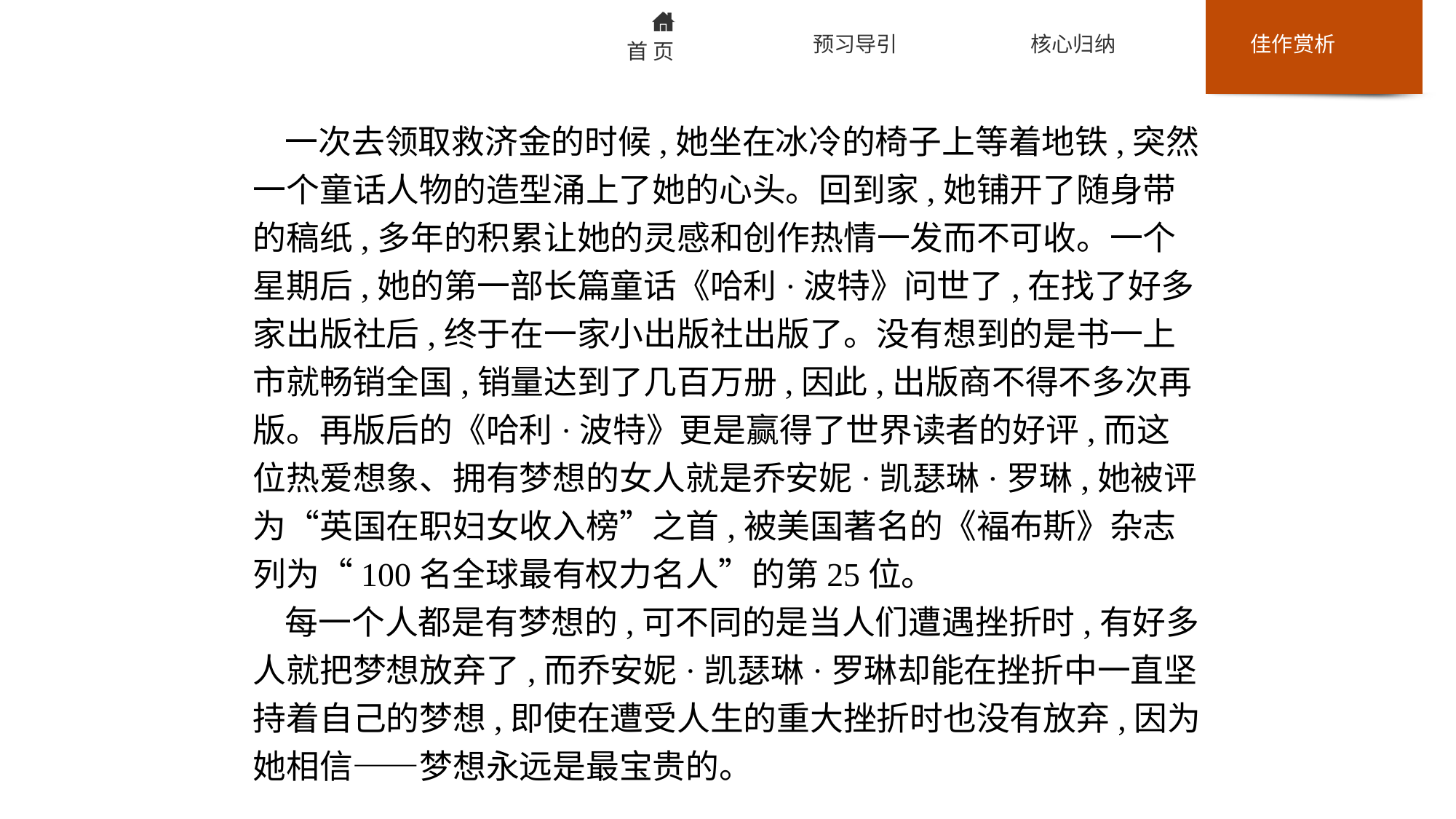

一次去领取救济金的时候,她坐在冰冷的椅子上等着地铁,突然一个童话人物的造型涌上了她的心头。回到家,她铺开了随身带的稿纸,多年的积累让她的灵感和创作热情一发而不可收。一个星期后,她的第一部长篇童话《哈利·波特》问世了,在找了好多家出版社后,终于在一家小出版社出版了。没有想到的是书一上市就畅销全国,销量达到了几百万册,因此,出版商不得不多次再版。再版后的《哈利·波特》更是赢得了世界读者的好评,而这位热爱想象、拥有梦想的女人就是乔安妮·凯瑟琳·罗琳,她被评为“英国在职妇女收入榜”之首,被美国著名的《褔布斯》杂志列为“100名全球最有权力名人”的第25位。
每一个人都是有梦想的,可不同的是当人们遭遇挫折时,有好多人就把梦想放弃了,而乔安妮·凯瑟琳·罗琳却能在挫折中一直坚持着自己的梦想,即使在遭受人生的重大挫折时也没有放弃,因为她相信——梦想永远是最宝贵的。